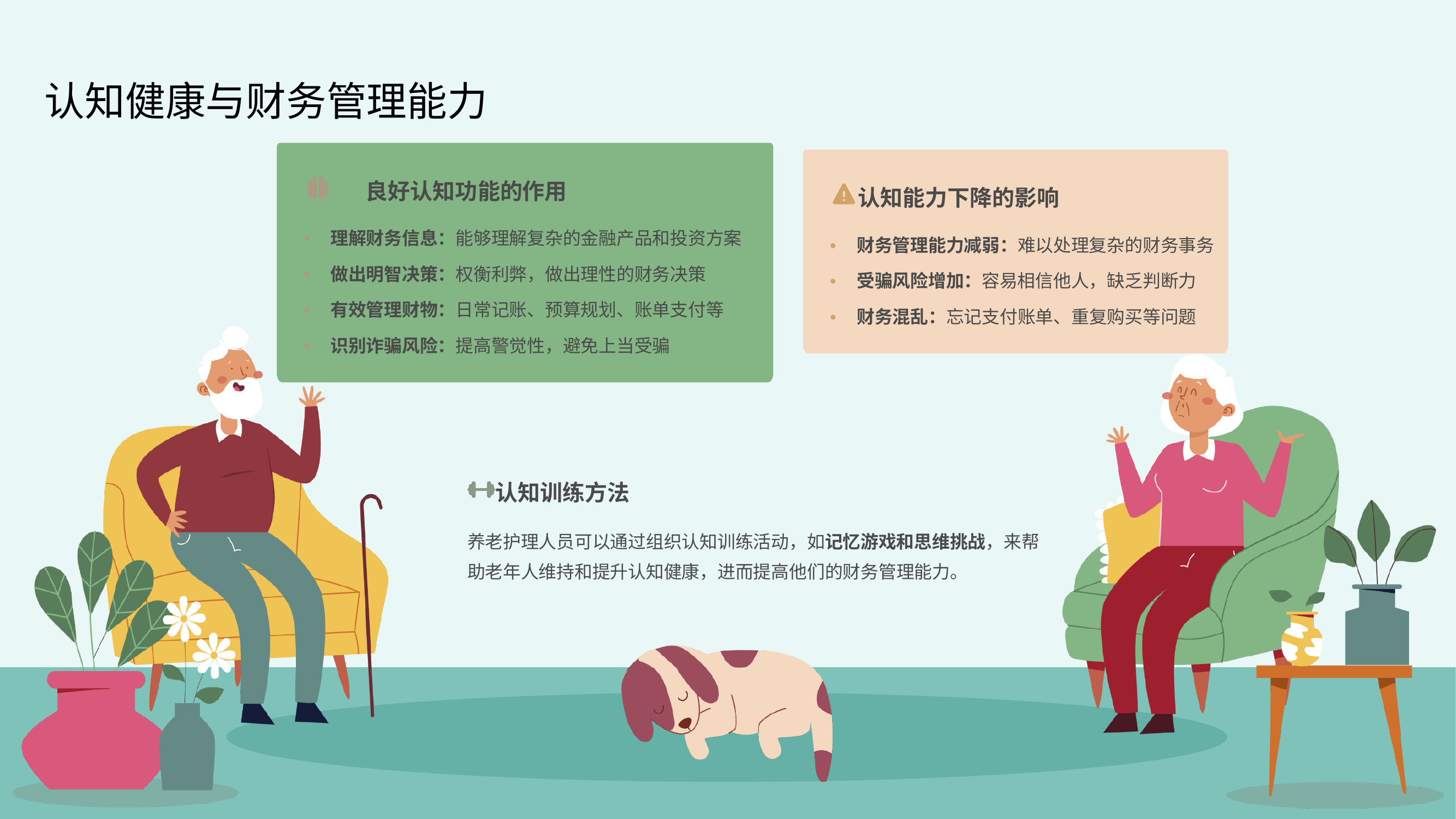

认知健康与财务管理能力

良好认知功能的作用

•
理解财务信息：能够理解复杂的金融产品和投资方案
•
做出明智决策：权衡利弊，做出理性的财务决策
•
有效管理财物：日常记账、预算规划、账单支付等
•
识别诈骗风险：提高警觉性，避免上当受骗

认知能力下降的影响

•
财务管理能力减弱：难以处理复杂的财务事务
•
受骗风险增加：容易相信他人，缺乏判断力
•
财务混乱：忘记支付账单、重复购买等问题
认知训练方法

养老护理人员可以通过组织认知训练活动，如记忆游戏和思维挑战，来帮助老年人维持和提升认知健康，进而提高他们的财务管理能力。